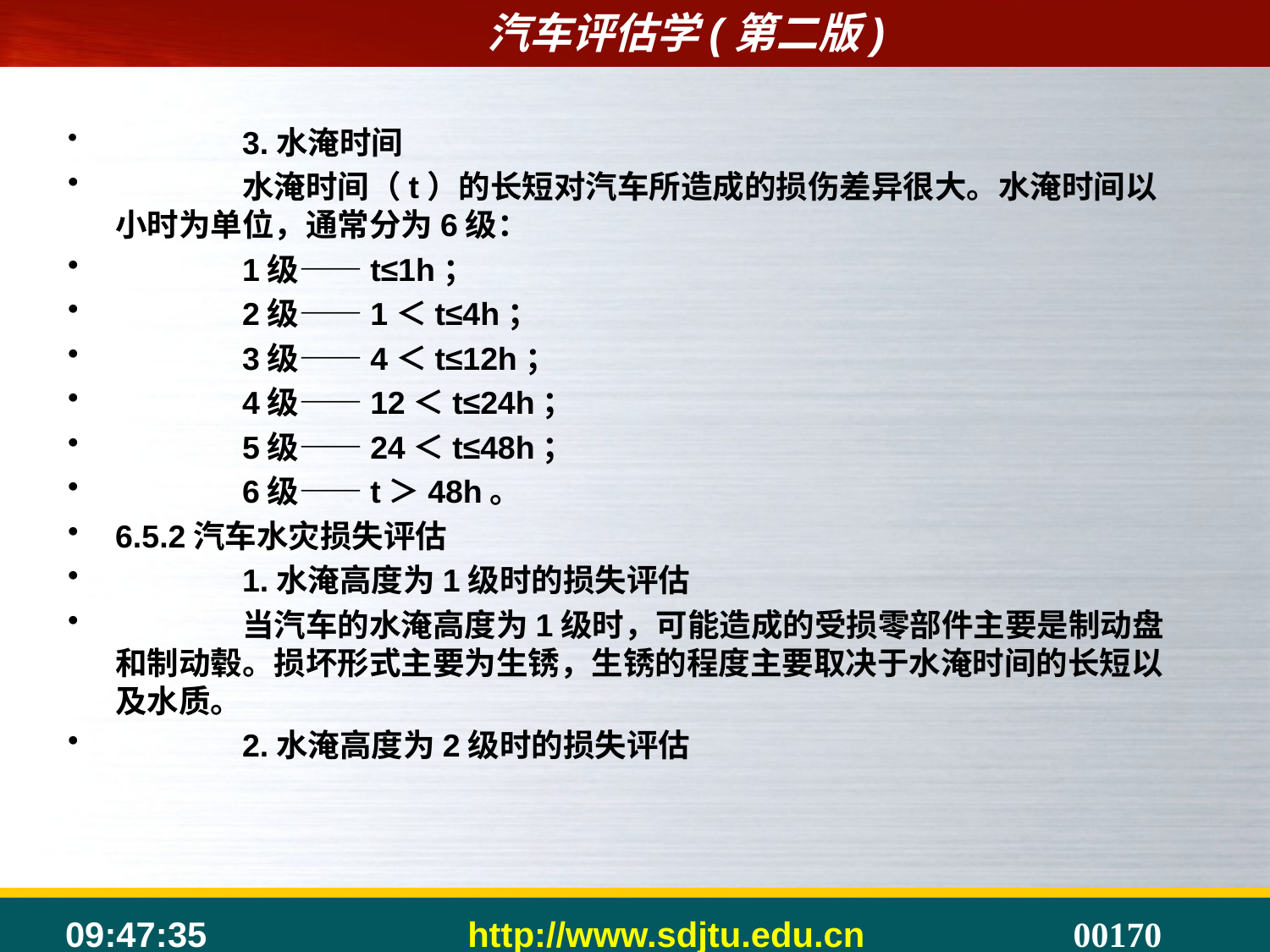

#
	3.水淹时间
	水淹时间（t）的长短对汽车所造成的损伤差异很大。水淹时间以小时为单位，通常分为6级：
	1级——t≤1h；
	2级——1＜t≤4h；
	3级——4＜t≤12h；
	4级——12＜t≤24h；
	5级——24＜t≤48h；
	6级——t＞48h。
6.5.2汽车水灾损失评估
	1.水淹高度为1级时的损失评估
	当汽车的水淹高度为1级时，可能造成的受损零部件主要是制动盘和制动毂。损坏形式主要为生锈，生锈的程度主要取决于水淹时间的长短以及水质。
	2.水淹高度为2级时的损失评估